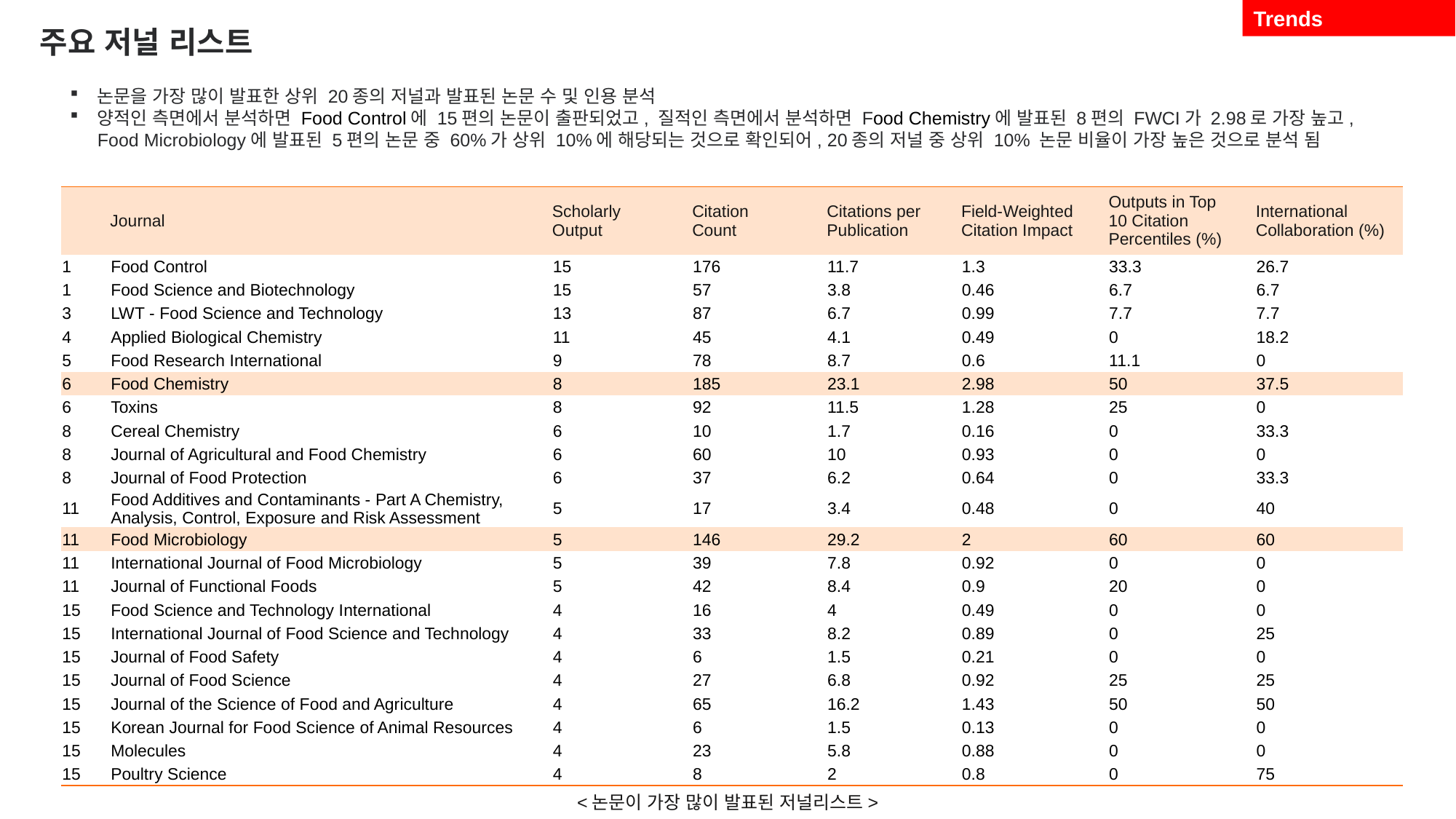

Trends
주요 저널 리스트
논문을 가장 많이 발표한 상위 20종의 저널과 발표된 논문 수 및 인용 분석
양적인 측면에서 분석하면 Food Control에 15편의 논문이 출판되었고, 질적인 측면에서 분석하면 Food Chemistry에 발표된 8편의 FWCI가 2.98로 가장 높고, Food Microbiology에 발표된 5편의 논문 중 60%가 상위 10%에 해당되는 것으로 확인되어, 20종의 저널 중 상위 10% 논문 비율이 가장 높은 것으로 분석 됨
|  | Journal | Scholarly Output | Citation Count | Citations per Publication | Field-Weighted Citation Impact | Outputs in Top 10 Citation Percentiles (%) | International Collaboration (%) |
| --- | --- | --- | --- | --- | --- | --- | --- |
| 1 | Food Control | 15 | 176 | 11.7 | 1.3 | 33.3 | 26.7 |
| 1 | Food Science and Biotechnology | 15 | 57 | 3.8 | 0.46 | 6.7 | 6.7 |
| 3 | LWT - Food Science and Technology | 13 | 87 | 6.7 | 0.99 | 7.7 | 7.7 |
| 4 | Applied Biological Chemistry | 11 | 45 | 4.1 | 0.49 | 0 | 18.2 |
| 5 | Food Research International | 9 | 78 | 8.7 | 0.6 | 11.1 | 0 |
| 6 | Food Chemistry | 8 | 185 | 23.1 | 2.98 | 50 | 37.5 |
| 6 | Toxins | 8 | 92 | 11.5 | 1.28 | 25 | 0 |
| 8 | Cereal Chemistry | 6 | 10 | 1.7 | 0.16 | 0 | 33.3 |
| 8 | Journal of Agricultural and Food Chemistry | 6 | 60 | 10 | 0.93 | 0 | 0 |
| 8 | Journal of Food Protection | 6 | 37 | 6.2 | 0.64 | 0 | 33.3 |
| 11 | Food Additives and Contaminants - Part A Chemistry, Analysis, Control, Exposure and Risk Assessment | 5 | 17 | 3.4 | 0.48 | 0 | 40 |
| 11 | Food Microbiology | 5 | 146 | 29.2 | 2 | 60 | 60 |
| 11 | International Journal of Food Microbiology | 5 | 39 | 7.8 | 0.92 | 0 | 0 |
| 11 | Journal of Functional Foods | 5 | 42 | 8.4 | 0.9 | 20 | 0 |
| 15 | Food Science and Technology International | 4 | 16 | 4 | 0.49 | 0 | 0 |
| 15 | International Journal of Food Science and Technology | 4 | 33 | 8.2 | 0.89 | 0 | 25 |
| 15 | Journal of Food Safety | 4 | 6 | 1.5 | 0.21 | 0 | 0 |
| 15 | Journal of Food Science | 4 | 27 | 6.8 | 0.92 | 25 | 25 |
| 15 | Journal of the Science of Food and Agriculture | 4 | 65 | 16.2 | 1.43 | 50 | 50 |
| 15 | Korean Journal for Food Science of Animal Resources | 4 | 6 | 1.5 | 0.13 | 0 | 0 |
| 15 | Molecules | 4 | 23 | 5.8 | 0.88 | 0 | 0 |
| 15 | Poultry Science | 4 | 8 | 2 | 0.8 | 0 | 75 |

<논문이 가장 많이 발표된 저널리스트>